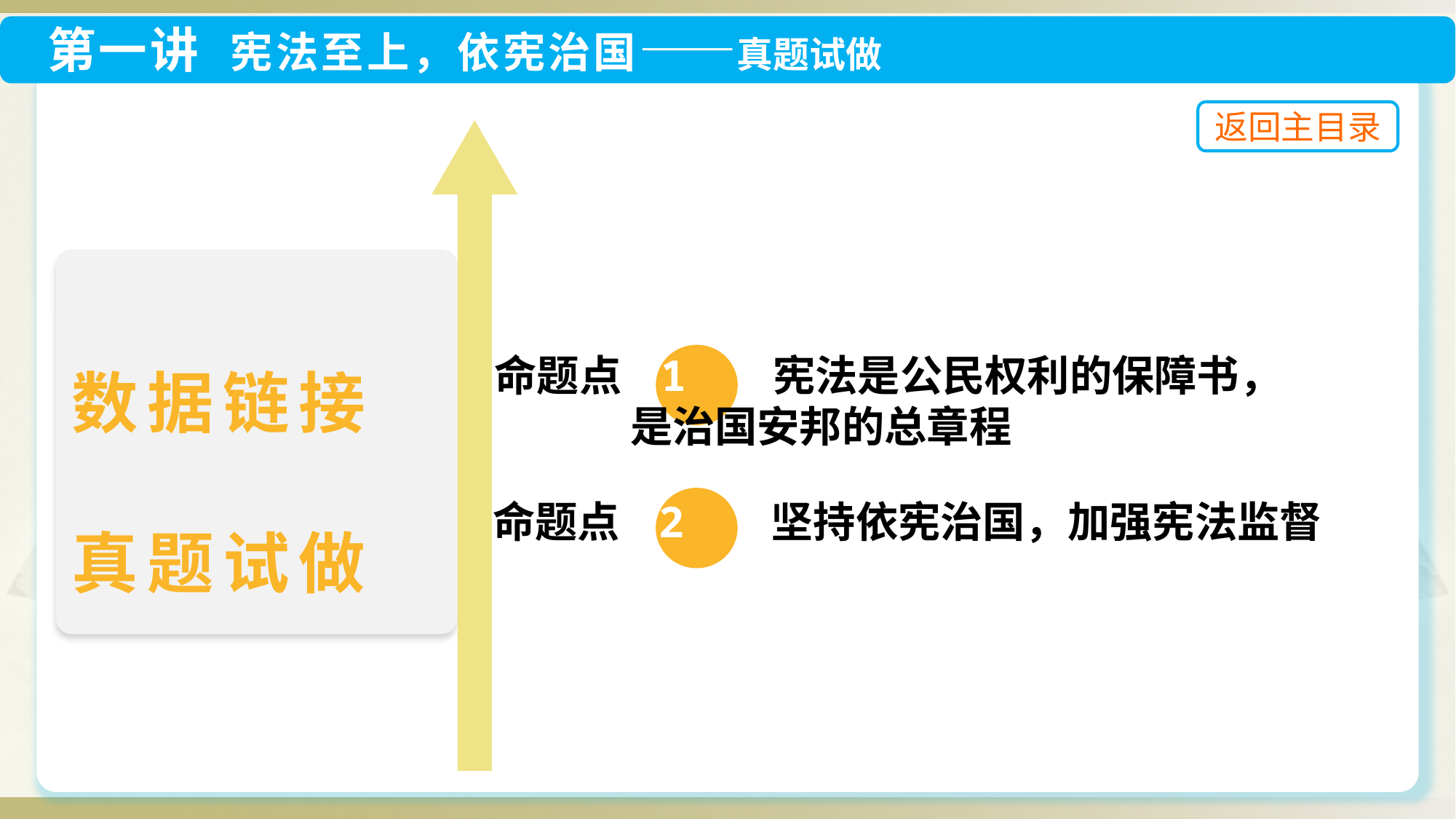

命题点   1   宪法是公民权利的保障书，
             是治国安邦的总章程
命题点   2   坚持依宪治国，加强宪法监督

数据链接
真题试做